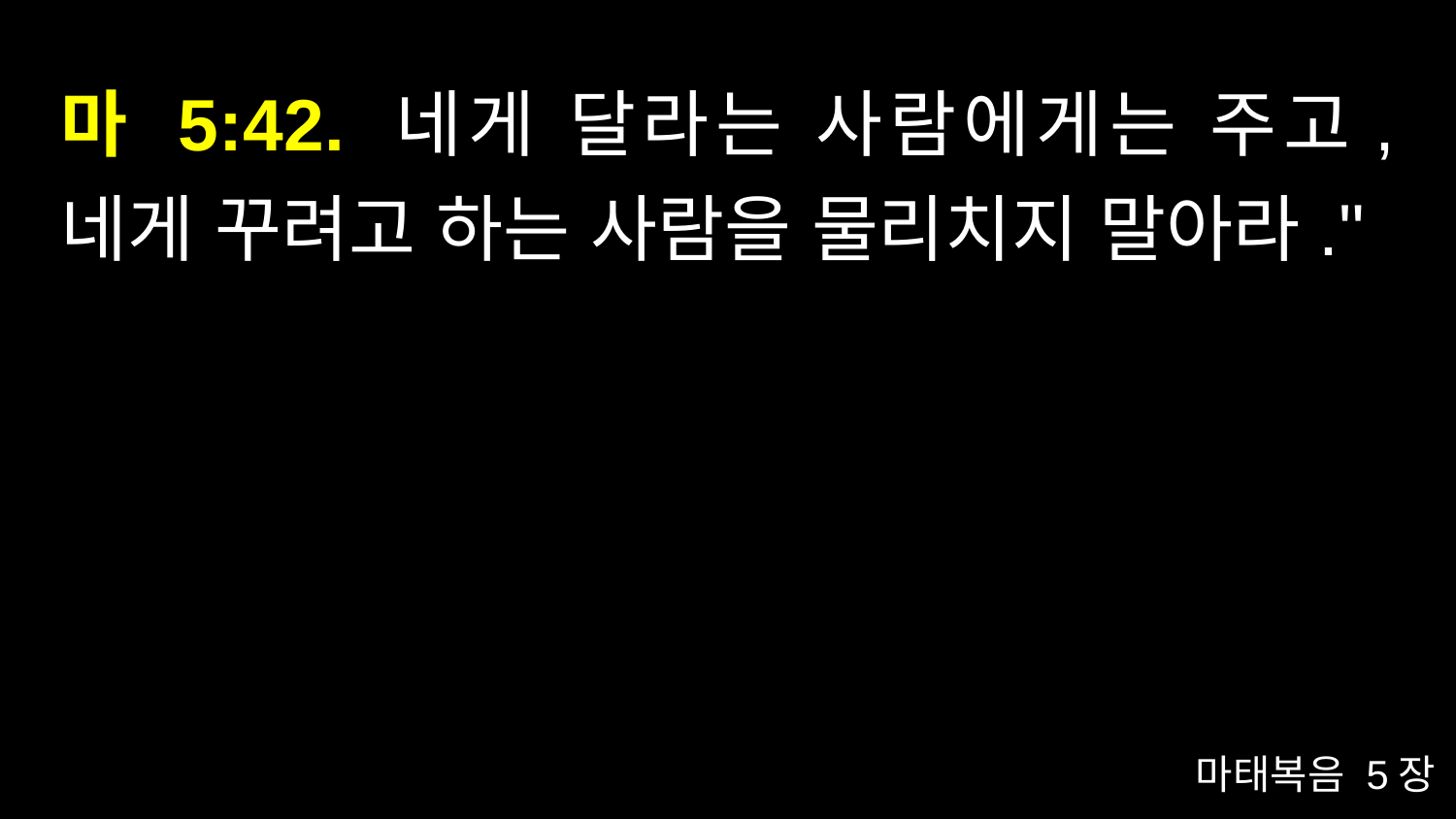

# 마 5:42. 네게 달라는 사람에게는 주고, 네게 꾸려고 하는 사람을 물리치지 말아라."
마태복음 5장